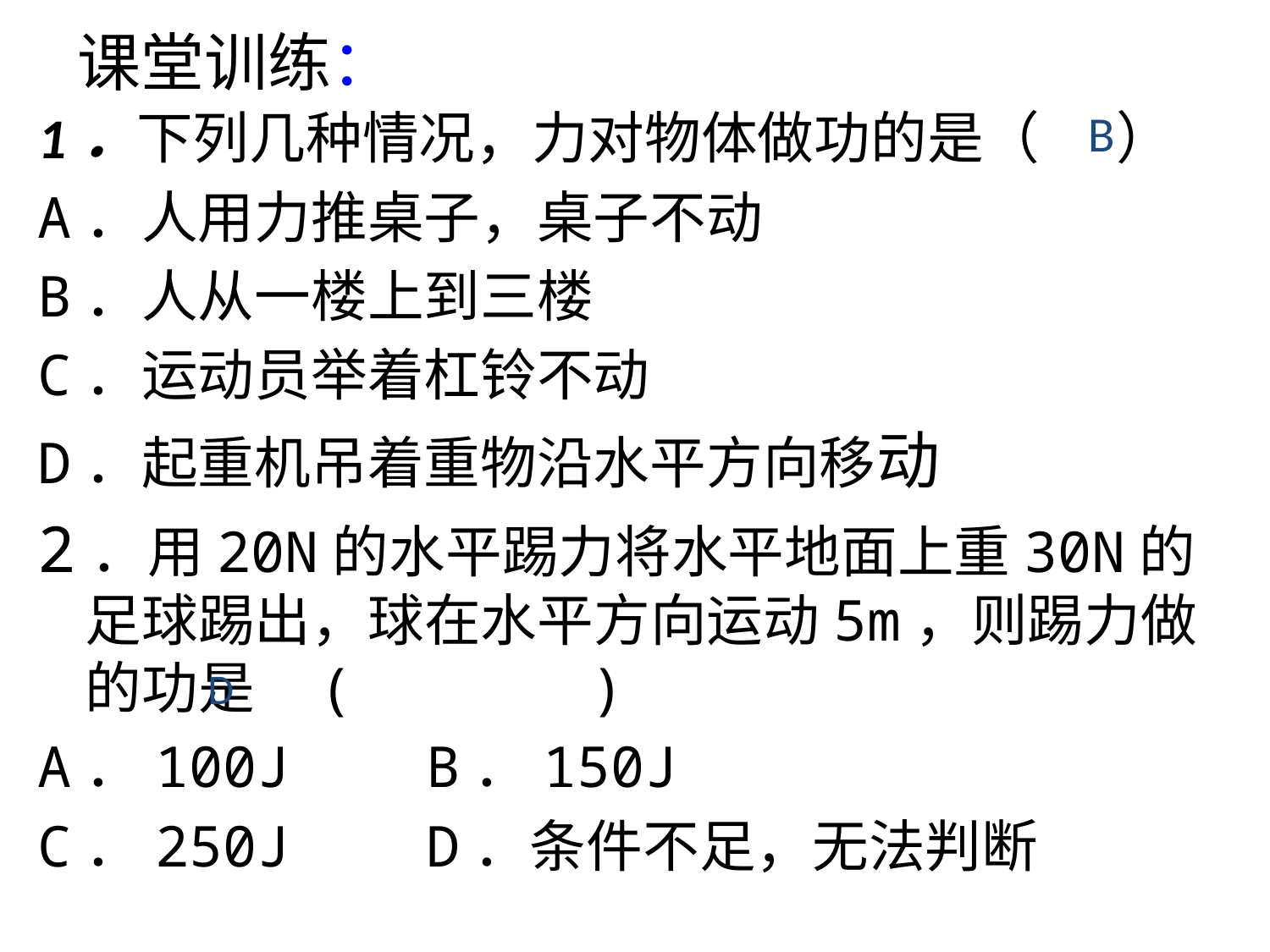

课堂训练：
1．下列几种情况，力对物体做功的是（      ）
A．人用力推桌子，桌子不动
B．人从一楼上到三楼
C．运动员举着杠铃不动
D．起重机吊着重物沿水平方向移动
2．用20N的水平踢力将水平地面上重30N的足球踢出，球在水平方向运动5m，则踢力做的功是    (       )
A．100J    B．150J
C．250J    D．条件不足，无法判断
B
D